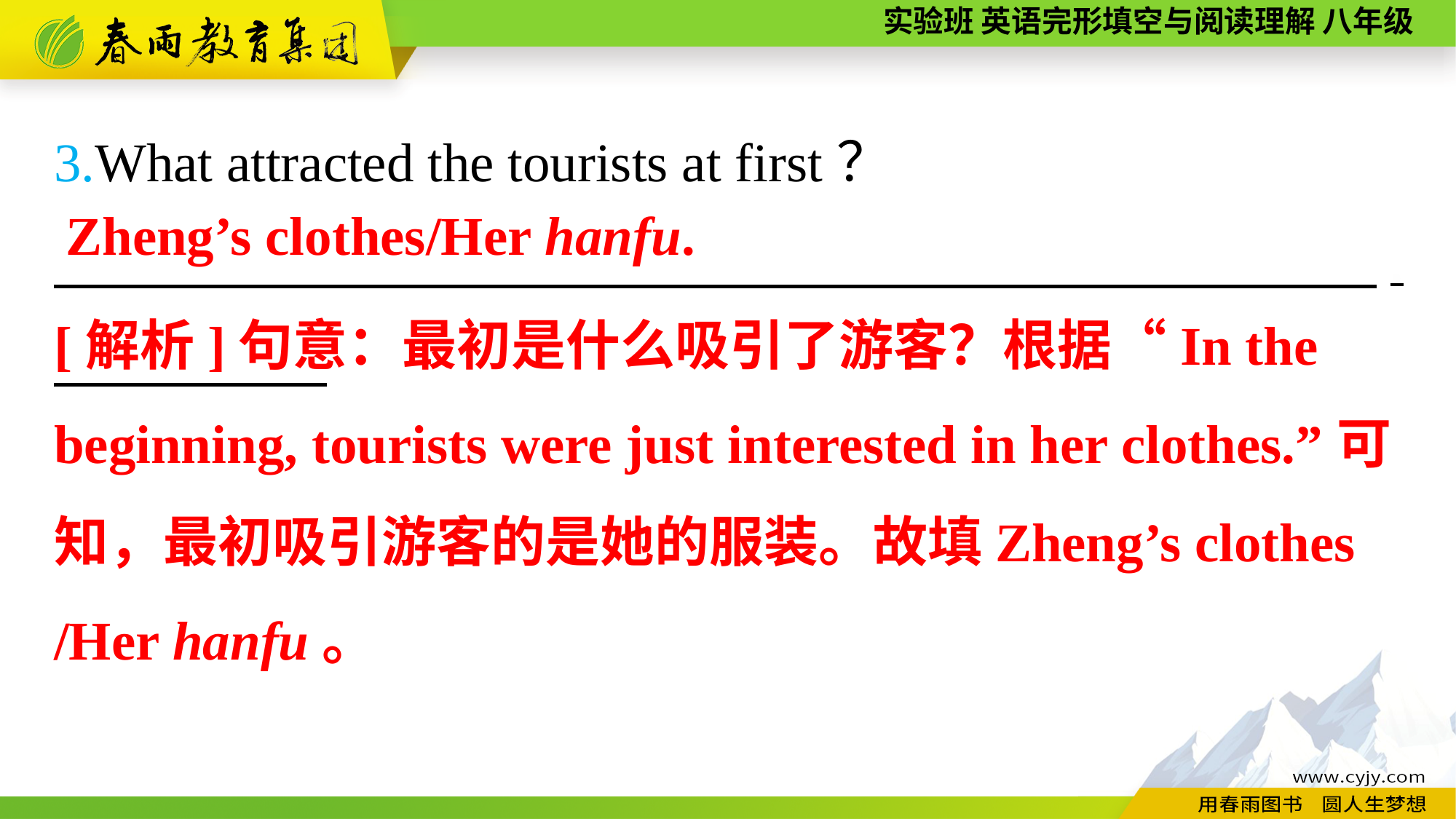

3.What attracted the tourists at first？
　　　　　　　　　　　　　　　　　　                 　　,
Zheng’s clothes/Her hanfu.
[解析]句意：最初是什么吸引了游客？根据“In the beginning, tourists were just interested in her clothes.”可知，最初吸引游客的是她的服装。故填Zheng’s clothes
/Her hanfu。